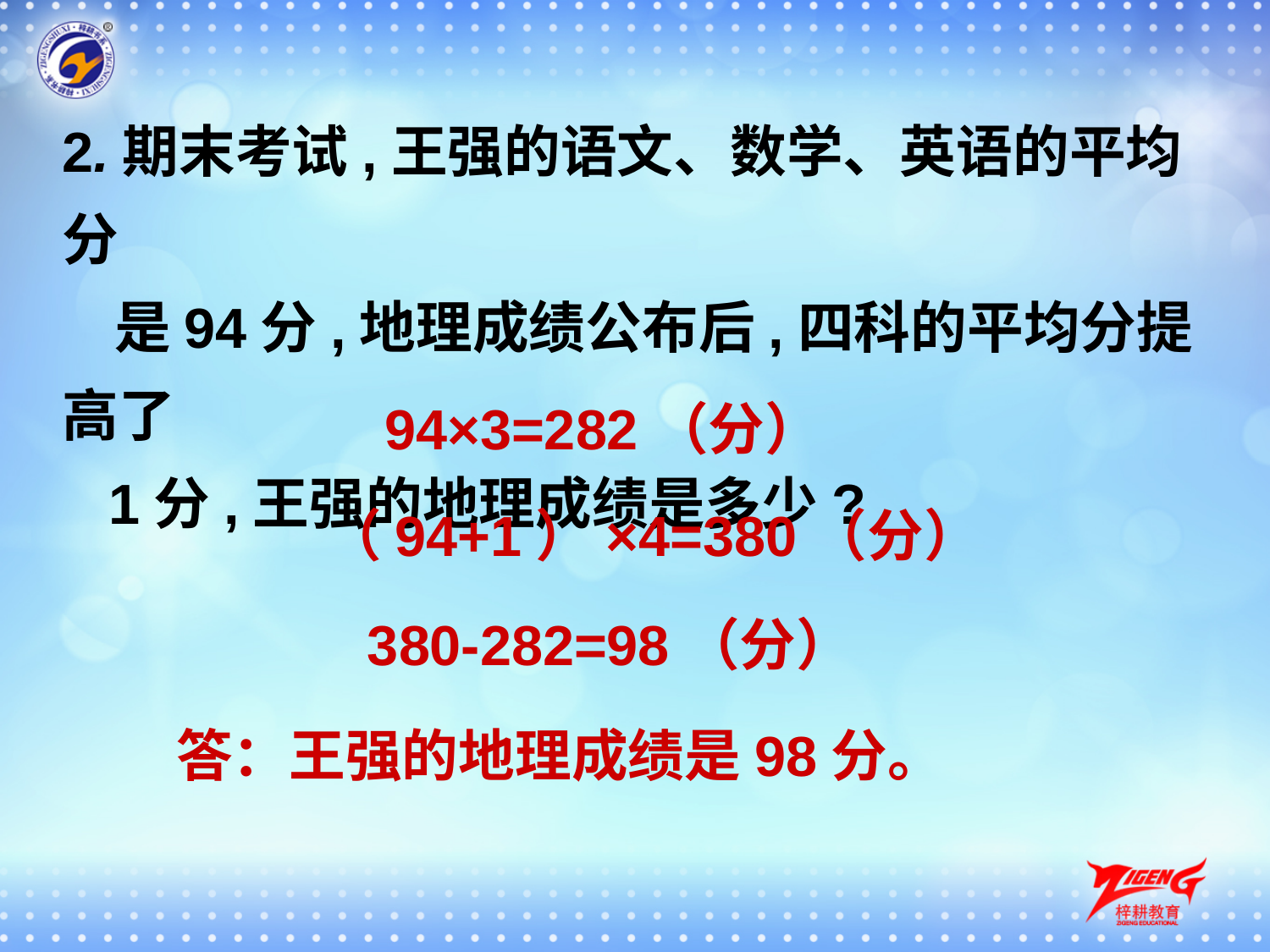

2.期末考试,王强的语文、数学、英语的平均分
   是94分,地理成绩公布后,四科的平均分提高了
   1分,王强的地理成绩是多少?
94×3=282（分）
（94+1）×4=380（分）
380-282=98（分）
答：王强的地理成绩是98分。